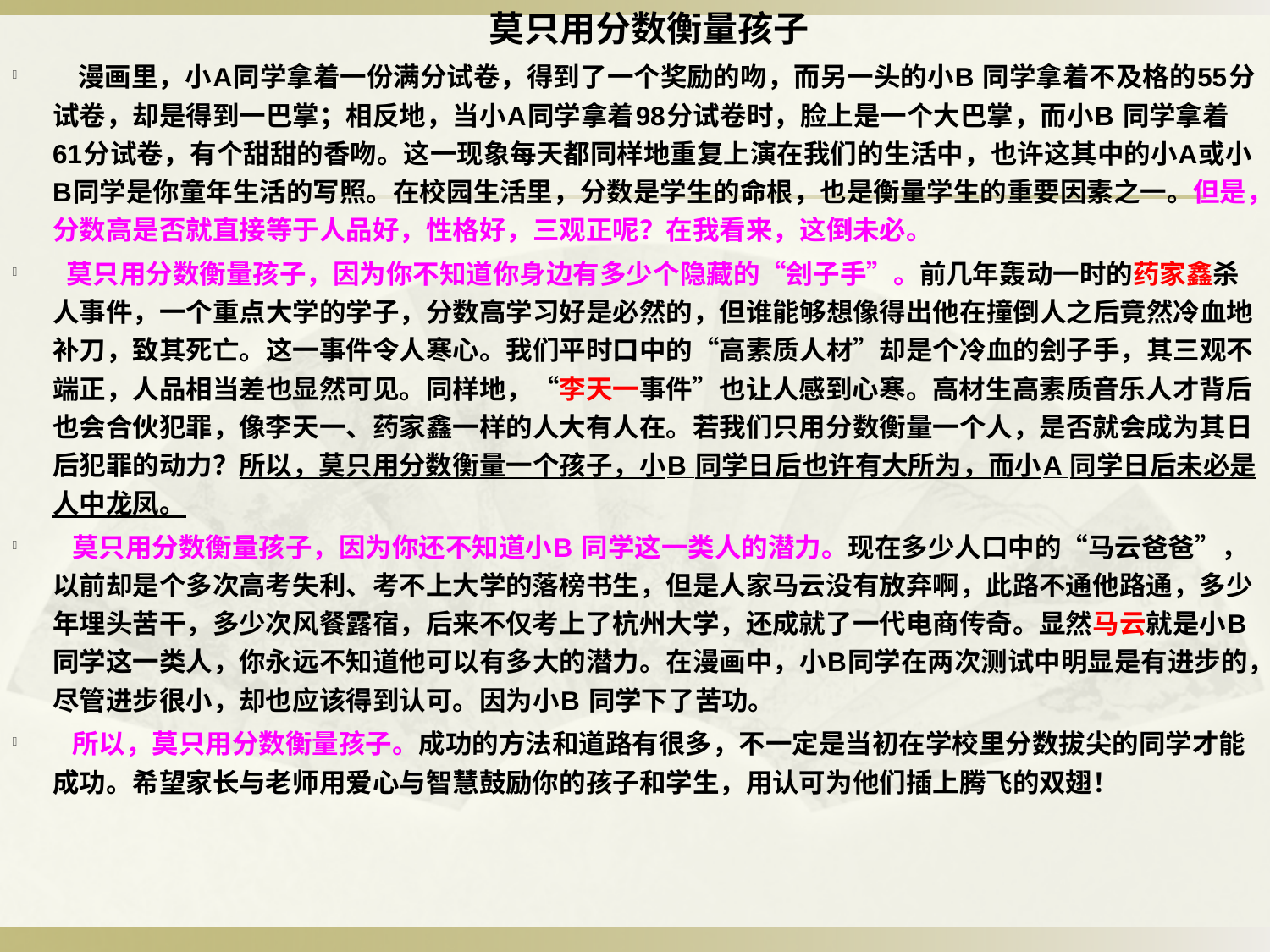

莫只用分数衡量孩子
    漫画里，小A同学拿着一份满分试卷，得到了一个奖励的吻，而另一头的小B 同学拿着不及格的55分试卷，却是得到一巴掌；相反地，当小A同学拿着98分试卷时，脸上是一个大巴掌，而小B 同学拿着61分试卷，有个甜甜的香吻。这一现象每天都同样地重复上演在我们的生活中，也许这其中的小A或小B同学是你童年生活的写照。在校园生活里，分数是学生的命根，也是衡量学生的重要因素之一。但是，分数高是否就直接等于人品好，性格好，三观正呢？在我看来，这倒未必。
  莫只用分数衡量孩子，因为你不知道你身边有多少个隐藏的“刽子手”。前几年轰动一时的药家鑫杀人事件，一个重点大学的学子，分数高学习好是必然的，但谁能够想像得出他在撞倒人之后竟然冷血地补刀，致其死亡。这一事件令人寒心。我们平时口中的“高素质人材”却是个冷血的刽子手，其三观不端正，人品相当差也显然可见。同样地，“李天一事件”也让人感到心寒。高材生高素质音乐人才背后也会合伙犯罪，像李天一、药家鑫一样的人大有人在。若我们只用分数衡量一个人，是否就会成为其日后犯罪的动力？所以，莫只用分数衡量一个孩子，小B 同学日后也许有大所为，而小A 同学日后未必是人中龙凤。
   莫只用分数衡量孩子，因为你还不知道小B 同学这一类人的潜力。现在多少人口中的“马云爸爸”，以前却是个多次高考失利、考不上大学的落榜书生，但是人家马云没有放弃啊，此路不通他路通，多少年埋头苦干，多少次风餐露宿，后来不仅考上了杭州大学，还成就了一代电商传奇。显然马云就是小B同学这一类人，你永远不知道他可以有多大的潜力。在漫画中，小B同学在两次测试中明显是有进步的，尽管进步很小，却也应该得到认可。因为小B 同学下了苦功。
   所以，莫只用分数衡量孩子。成功的方法和道路有很多，不一定是当初在学校里分数拔尖的同学才能成功。希望家长与老师用爱心与智慧鼓励你的孩子和学生，用认可为他们插上腾飞的双翅！